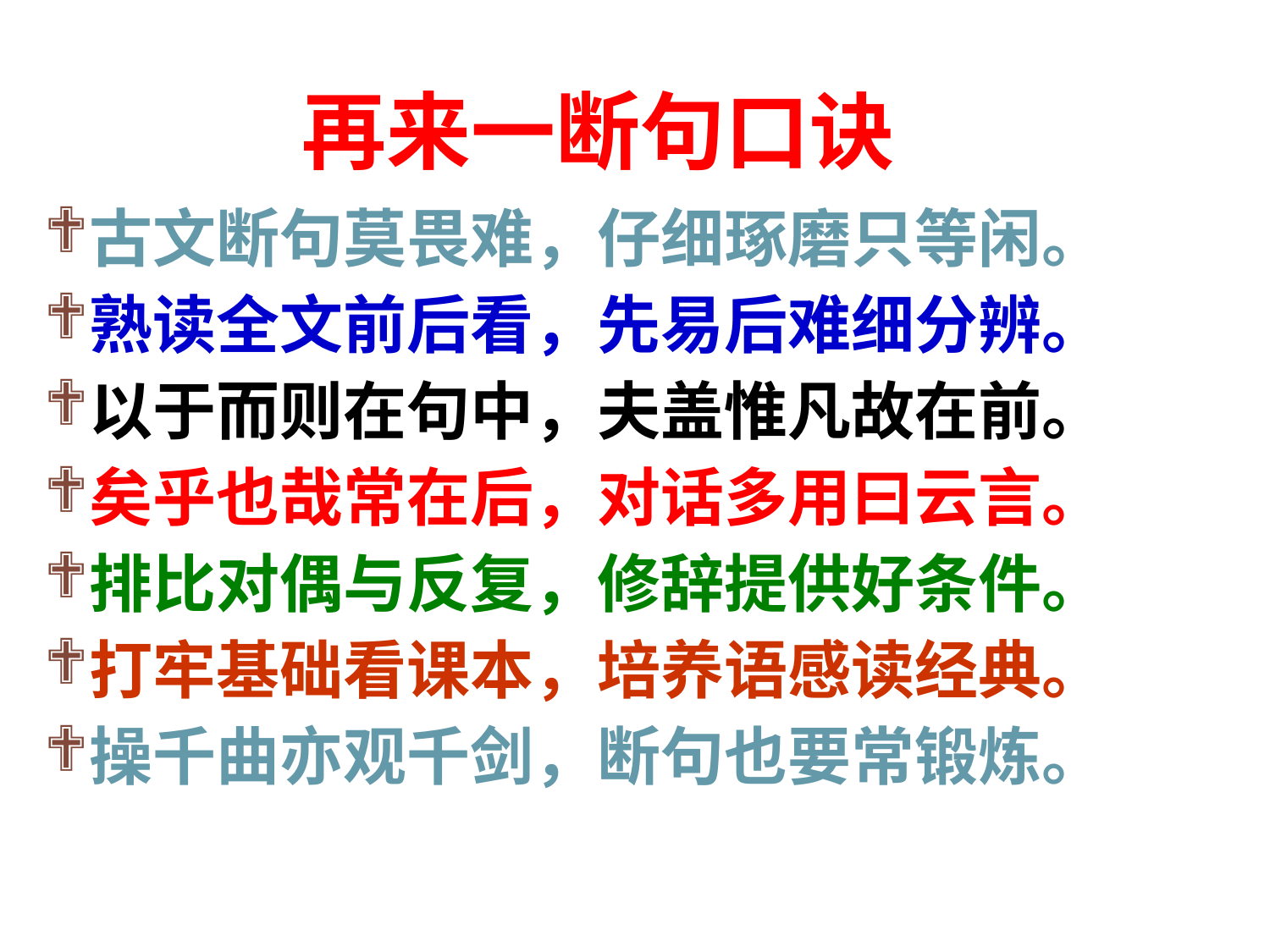

# 再来一断句口诀
古文断句莫畏难，仔细琢磨只等闲。
熟读全文前后看，先易后难细分辨。
以于而则在句中，夫盖惟凡故在前。
矣乎也哉常在后，对话多用曰云言。
排比对偶与反复，修辞提供好条件。
打牢基础看课本，培养语感读经典。
操千曲亦观千剑，断句也要常锻炼。

